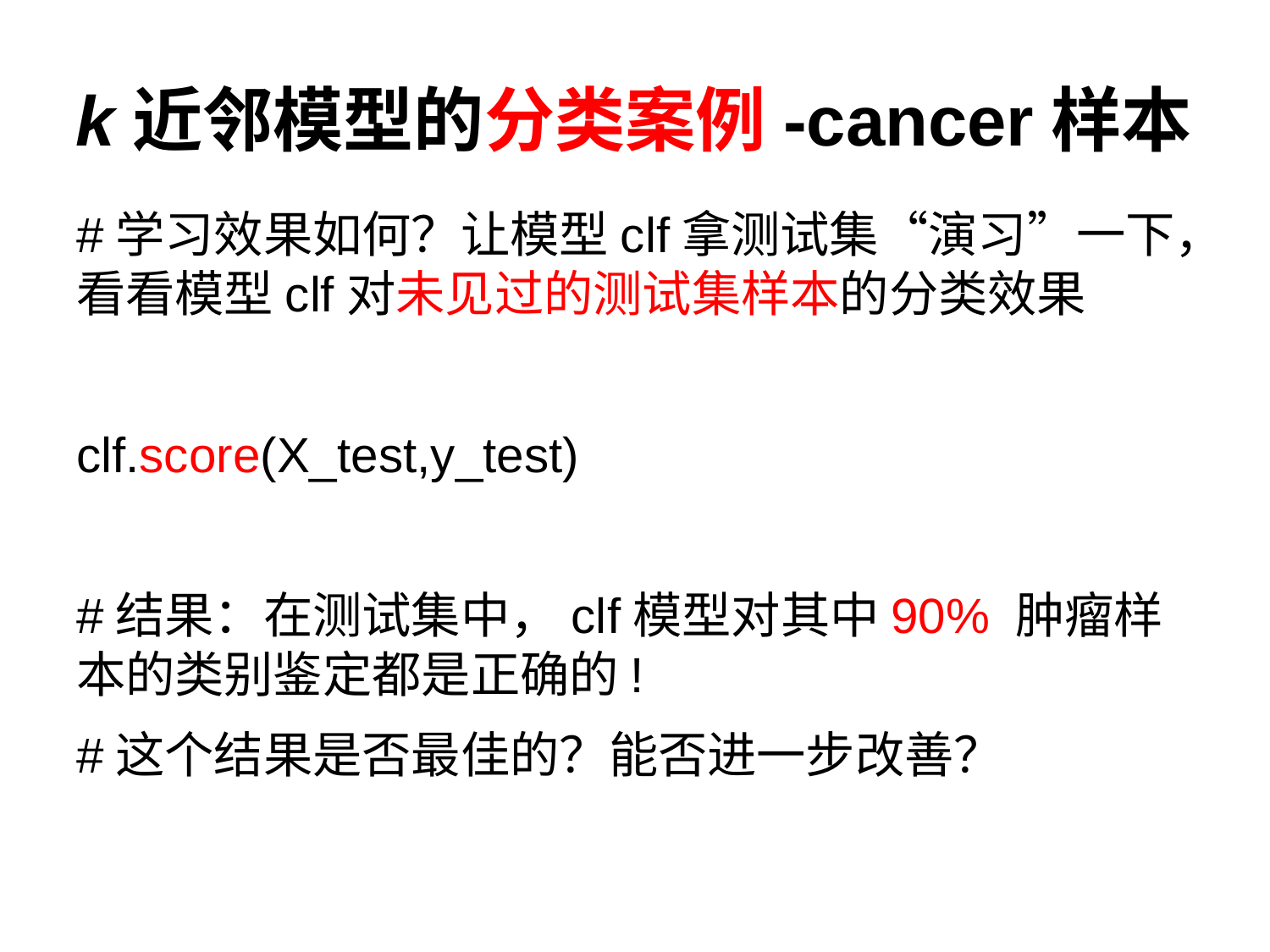

# k近邻模型的分类案例-cancer样本
#学习效果如何？让模型clf拿测试集“演习”一下，看看模型clf对未见过的测试集样本的分类效果

clf.score(X_test,y_test)

#结果：在测试集中，clf模型对其中90% 肿瘤样本的类别鉴定都是正确的!
#这个结果是否最佳的？能否进一步改善？